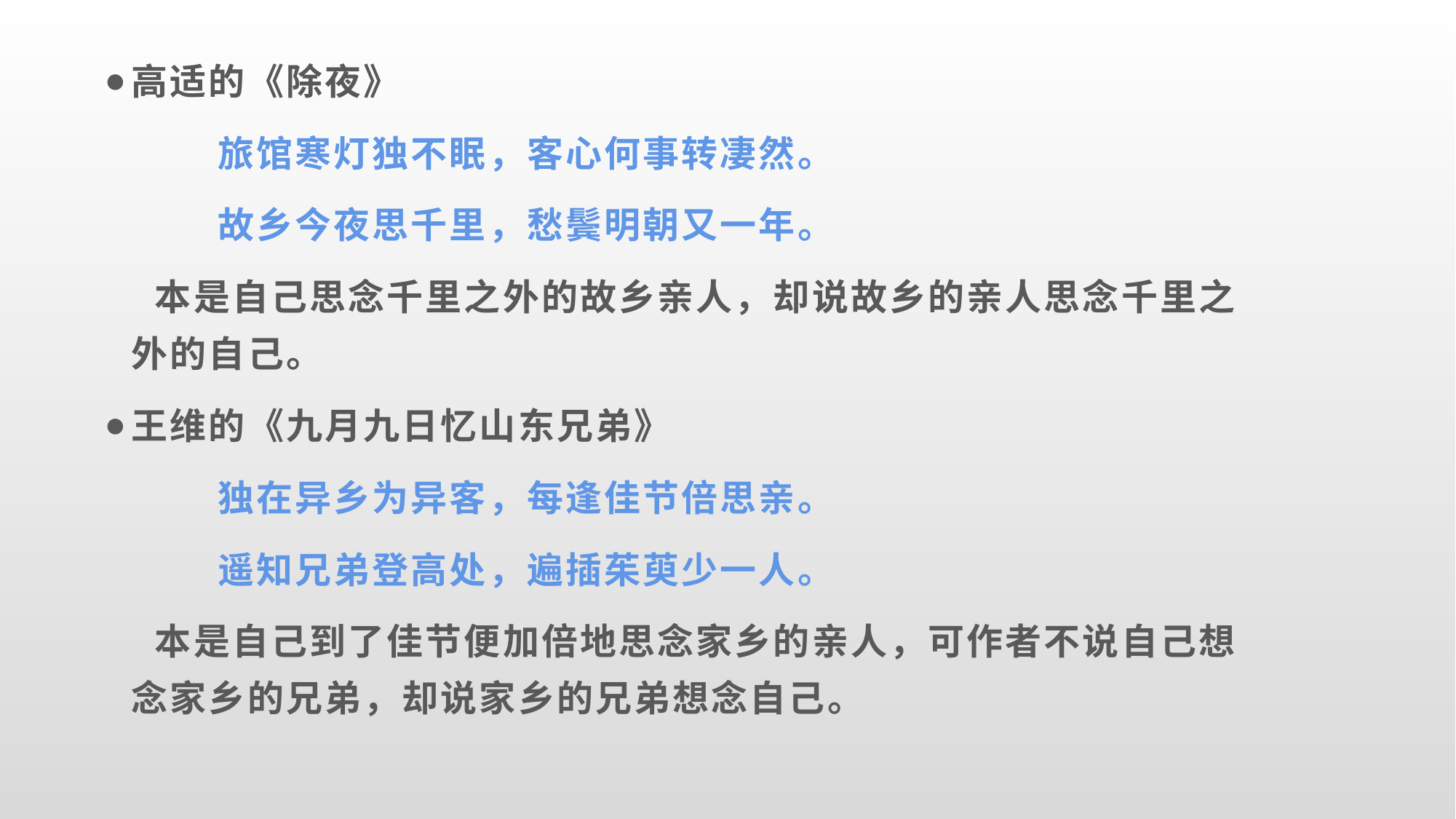

高适的《除夜》
          旅馆寒灯独不眠，客心何事转凄然。
          故乡今夜思千里，愁鬓明朝又一年。
    本是自己思念千里之外的故乡亲人，却说故乡的亲人思念千里之外的自己。
王维的《九月九日忆山东兄弟》
          独在异乡为异客，每逢佳节倍思亲。
          遥知兄弟登高处，遍插茱萸少一人。
    本是自己到了佳节便加倍地思念家乡的亲人，可作者不说自己想念家乡的兄弟，却说家乡的兄弟想念自己。